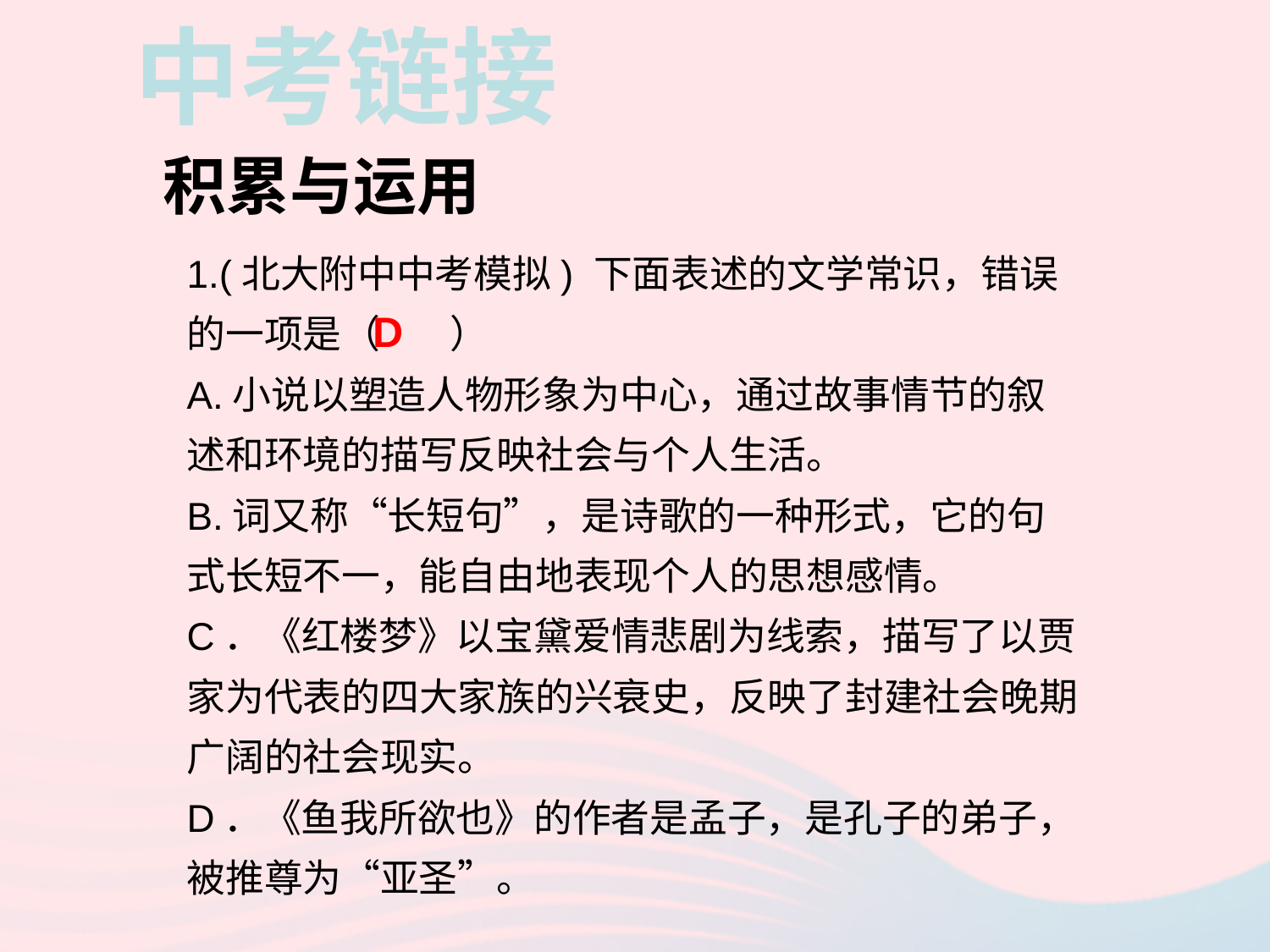

中考链接
积累与运用
1.(北大附中中考模拟) 下面表述的文学常识，错误的一项是（        ）
A.小说以塑造人物形象为中心，通过故事情节的叙述和环境的描写反映社会与个人生活。
B.词又称“长短句”，是诗歌的一种形式，它的句式长短不一，能自由地表现个人的思想感情。
C．《红楼梦》以宝黛爱情悲剧为线索，描写了以贾家为代表的四大家族的兴衰史，反映了封建社会晚期广阔的社会现实。
D．《鱼我所欲也》的作者是孟子，是孔子的弟子，被推尊为“亚圣”。
D